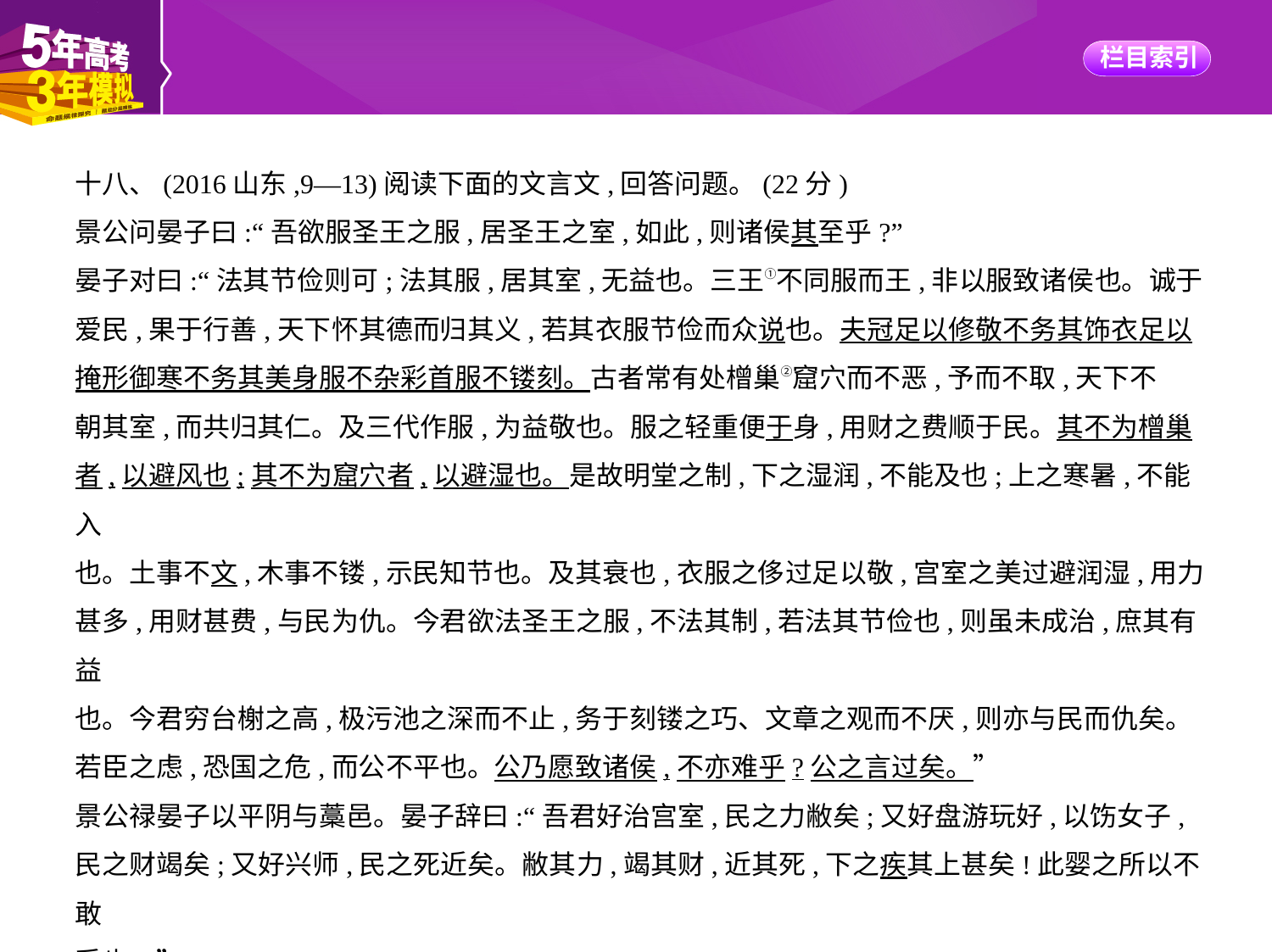

十八、(2016山东,9—13)阅读下面的文言文,回答问题。(22分)
景公问晏子曰:“吾欲服圣王之服,居圣王之室,如此,则诸侯其至乎?”
晏子对曰:“法其节俭则可;法其服,居其室,无益也。三王①不同服而王,非以服致诸侯也。诚于
爱民,果于行善,天下怀其德而归其义,若其衣服节俭而众说也。夫冠足以修敬不务其饰衣足以
掩形御寒不务其美身服不杂彩首服不镂刻。古者常有处橧巢②窟穴而不恶,予而不取,天下不
朝其室,而共归其仁。及三代作服,为益敬也。服之轻重便于身,用财之费顺于民。其不为橧巢
者,以避风也;其不为窟穴者,以避湿也。是故明堂之制,下之湿润,不能及也;上之寒暑,不能入
也。土事不文,木事不镂,示民知节也。及其衰也,衣服之侈过足以敬,宫室之美过避润湿,用力
甚多,用财甚费,与民为仇。今君欲法圣王之服,不法其制,若法其节俭也,则虽未成治,庶其有益
也。今君穷台榭之高,极污池之深而不止,务于刻镂之巧、文章之观而不厌,则亦与民而仇矣。
若臣之虑,恐国之危,而公不平也。公乃愿致诸侯,不亦难乎?公之言过矣。”
景公禄晏子以平阴与藁邑。晏子辞曰:“吾君好治宫室,民之力敝矣;又好盘游玩好,以饬女子,
民之财竭矣;又好兴师,民之死近矣。敝其力,竭其财,近其死,下之疾其上甚矣!此婴之所以不敢
受也。”